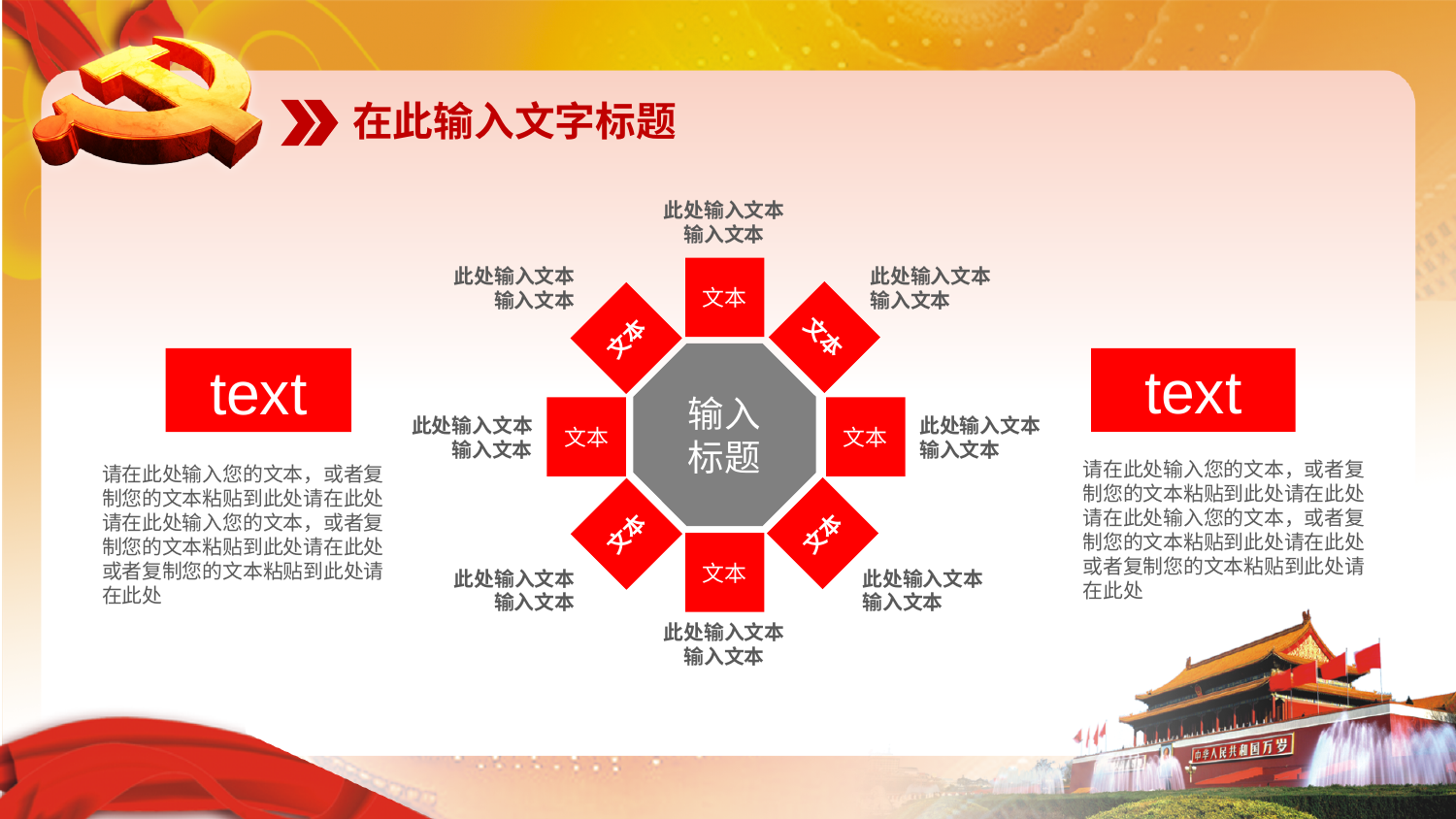

在此输入文字标题

此处输入文本
输入文本
此处输入文本
输入文本
文本
此处输入文本
输入文本
文本
文本
输入
标题
text
text
文本
文本
此处输入文本
输入文本
此处输入文本
输入文本
请在此处输入您的文本，或者复制您的文本粘贴到此处请在此处请在此处输入您的文本，或者复制您的文本粘贴到此处请在此处或者复制您的文本粘贴到此处请在此处
请在此处输入您的文本，或者复制您的文本粘贴到此处请在此处请在此处输入您的文本，或者复制您的文本粘贴到此处请在此处或者复制您的文本粘贴到此处请在此处
文本
文本
文本
此处输入文本
输入文本
此处输入文本
输入文本
此处输入文本
输入文本